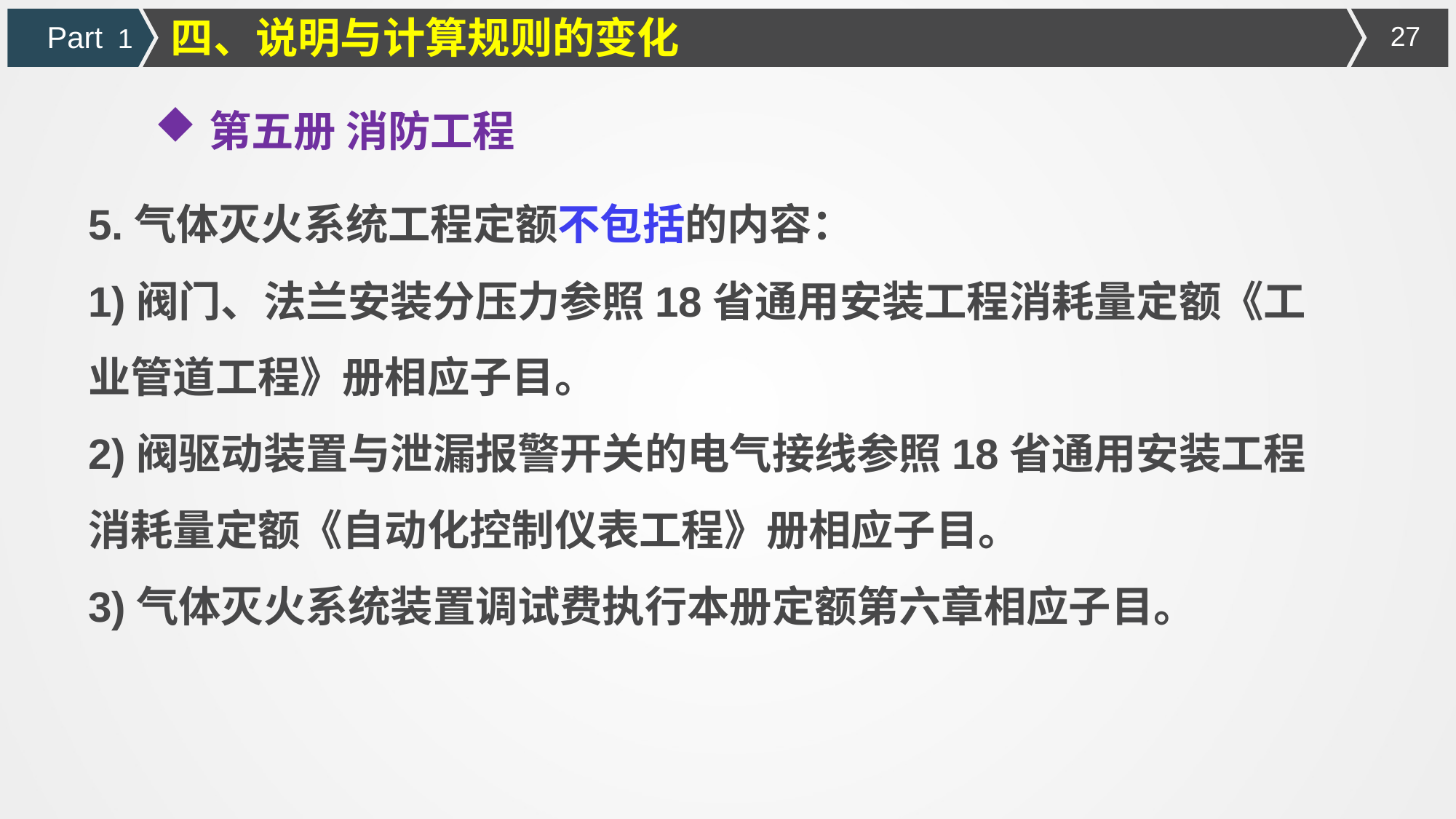

四、说明与计算规则的变化
Part  1
第五册 消防工程
5.气体灭火系统工程定额不包括的内容：
1)阀门、法兰安装分压力参照18省通用安装工程消耗量定额《工业管道工程》册相应子目。
2)阀驱动装置与泄漏报警开关的电气接线参照18省通用安装工程消耗量定额《自动化控制仪表工程》册相应子目。
3)气体灭火系统装置调试费执行本册定额第六章相应子目。